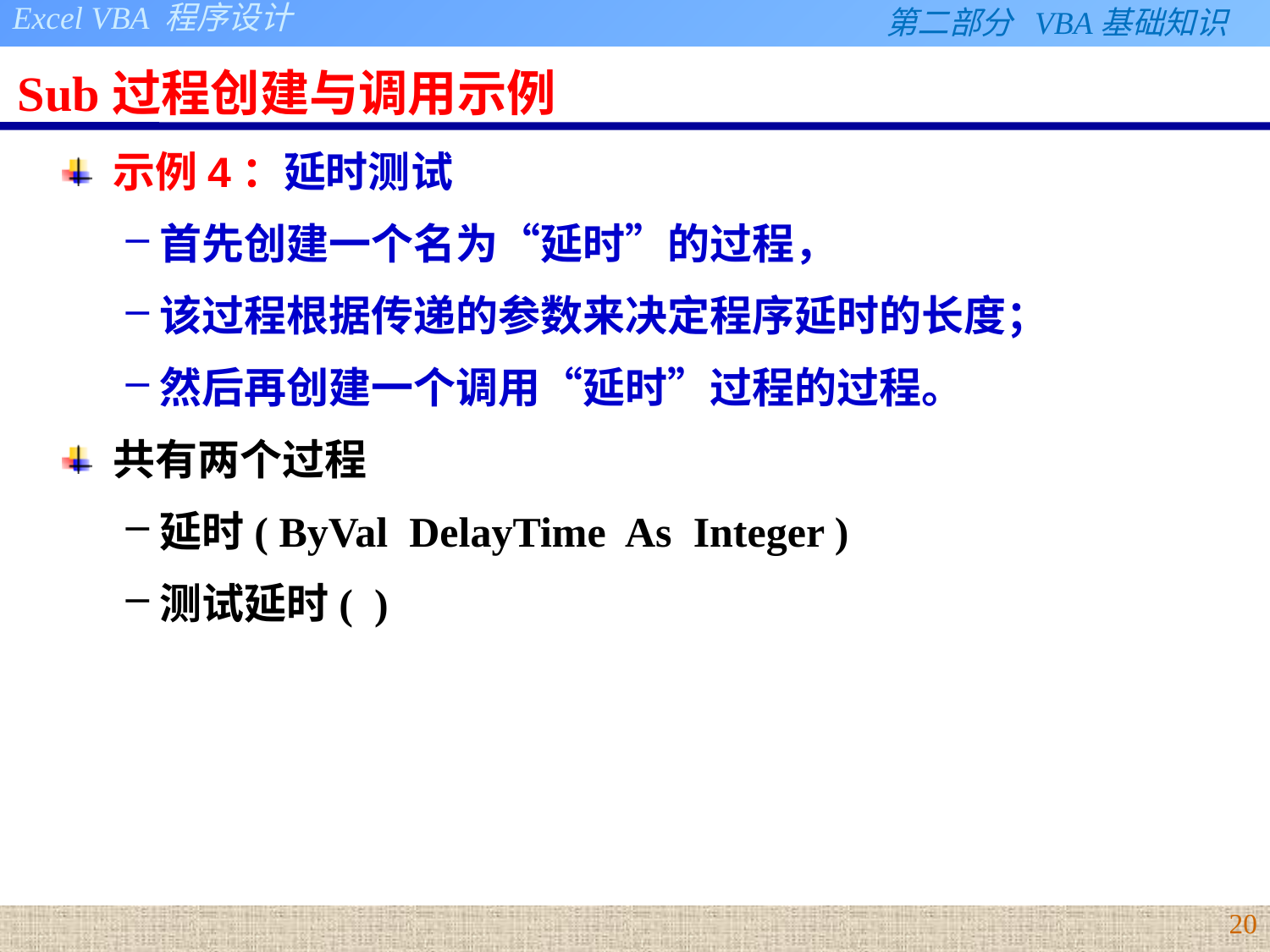

# Sub过程创建与调用示例
示例4：延时测试
首先创建一个名为“延时”的过程，
该过程根据传递的参数来决定程序延时的长度；
然后再创建一个调用“延时”过程的过程。
共有两个过程
延时( ByVal  DelayTime  As  Integer )
测试延时(  )